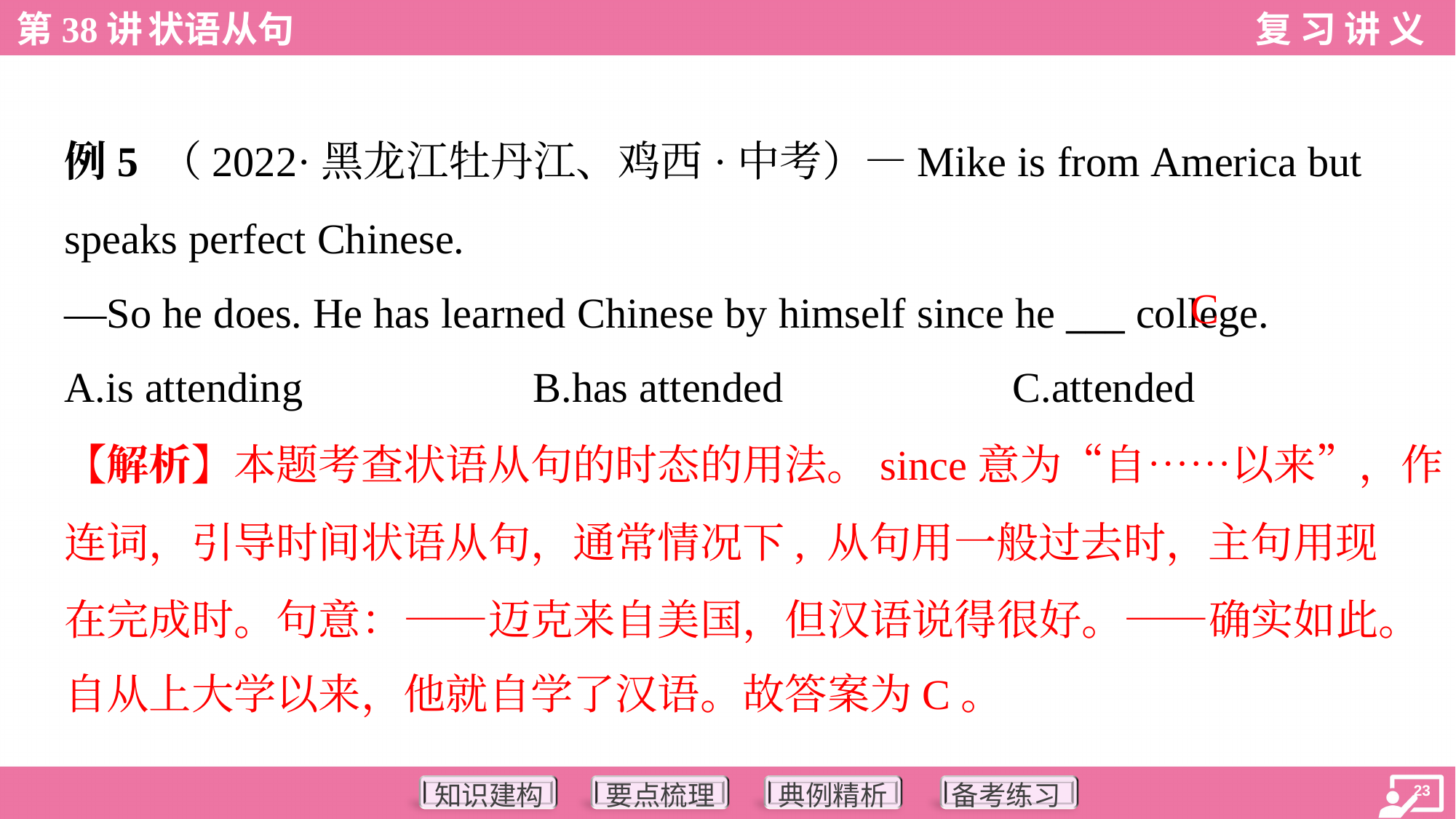

例5 （2022·黑龙江牡丹江、鸡西·中考）—Mike is from America but
speaks perfect Chinese.
—So he does. He has learned Chinese by himself since he ___ college.
C
A.is attending	B.has attended	C.attended
【解析】本题考查状语从句的时态的用法。since意为“自……以来”，作
连词，引导时间状语从句，通常情况下, 从句用一般过去时，主句用现
在完成时。句意：——迈克来自美国，但汉语说得很好。——确实如此。
自从上大学以来，他就自学了汉语。故答案为C。